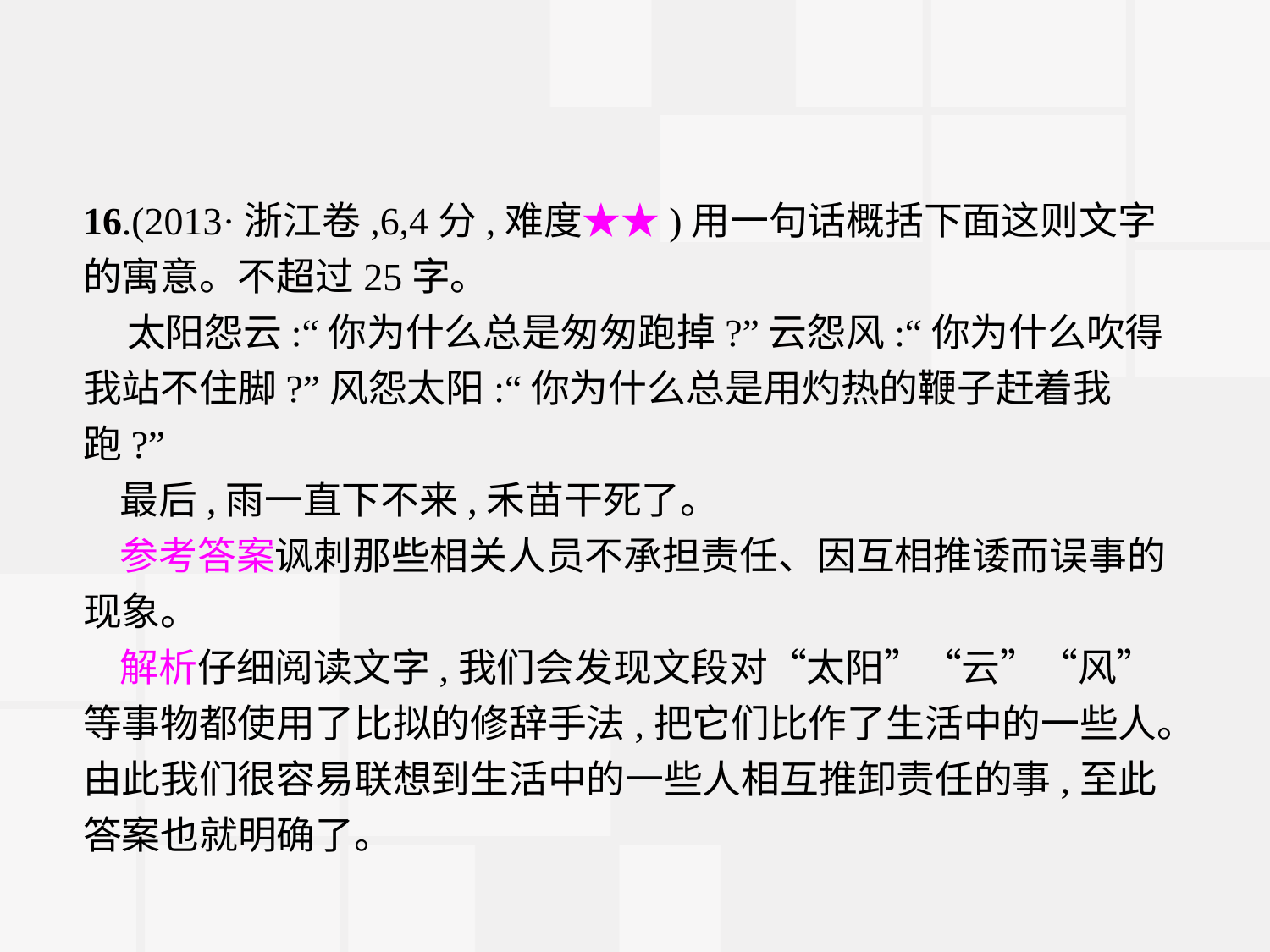

16.(2013·浙江卷,6,4分,难度★★)用一句话概括下面这则文字的寓意。不超过25字。
    太阳怨云:“你为什么总是匆匆跑掉?”云怨风:“你为什么吹得我站不住脚?”风怨太阳:“你为什么总是用灼热的鞭子赶着我跑?”
最后,雨一直下不来,禾苗干死了。
参考答案讽刺那些相关人员不承担责任、因互相推诿而误事的现象。
解析仔细阅读文字,我们会发现文段对“太阳”“云”“风”等事物都使用了比拟的修辞手法,把它们比作了生活中的一些人。由此我们很容易联想到生活中的一些人相互推卸责任的事,至此答案也就明确了。